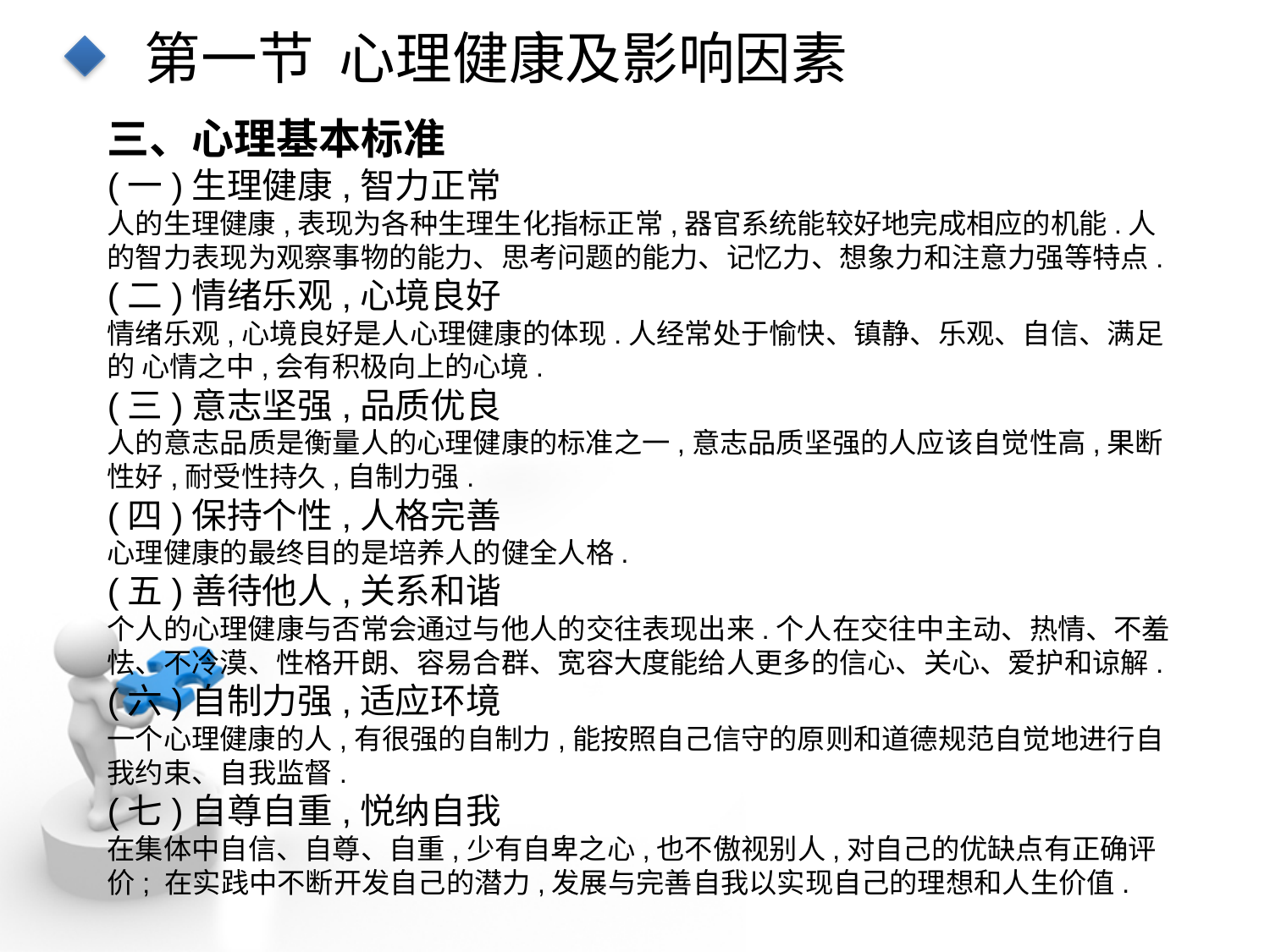

第一节  心理健康及影响因素

三、心理基本标准
(一)生理健康,智力正常
人的生理健康,表现为各种生理生化指标正常,器官系统能较好地完成相应的机能.人 的智力表现为观察事物的能力、思考问题的能力、记忆力、想象力和注意力强等特点.
(二)情绪乐观,心境良好
情绪乐观,心境良好是人心理健康的体现.人经常处于愉快、镇静、乐观、自信、满足的 心情之中,会有积极向上的心境.
(三)意志坚强,品质优良
人的意志品质是衡量人的心理健康的标准之一,意志品质坚强的人应该自觉性高,果断 性好,耐受性持久,自制力强.
(四)保持个性,人格完善
心理健康的最终目的是培养人的健全人格.
(五)善待他人,关系和谐
个人的心理健康与否常会通过与他人的交往表现出来.个人在交往中主动、热情、不羞 怯、不冷漠、性格开朗、容易合群、宽容大度能给人更多的信心、关心、爱护和谅解.
(六)自制力强,适应环境
一个心理健康的人,有很强的自制力,能按照自己信守的原则和道德规范自觉地进行自 我约束、自我监督.
(七)自尊自重,悦纳自我
在集体中自信、自尊、自重,少有自卑之心,也不傲视别人,对自己的优缺点有正确评价; 在实践中不断开发自己的潜力,发展与完善自我以实现自己的理想和人生价值.
点击添加文本
点击添加文本
点击添加文本
点击添加文本